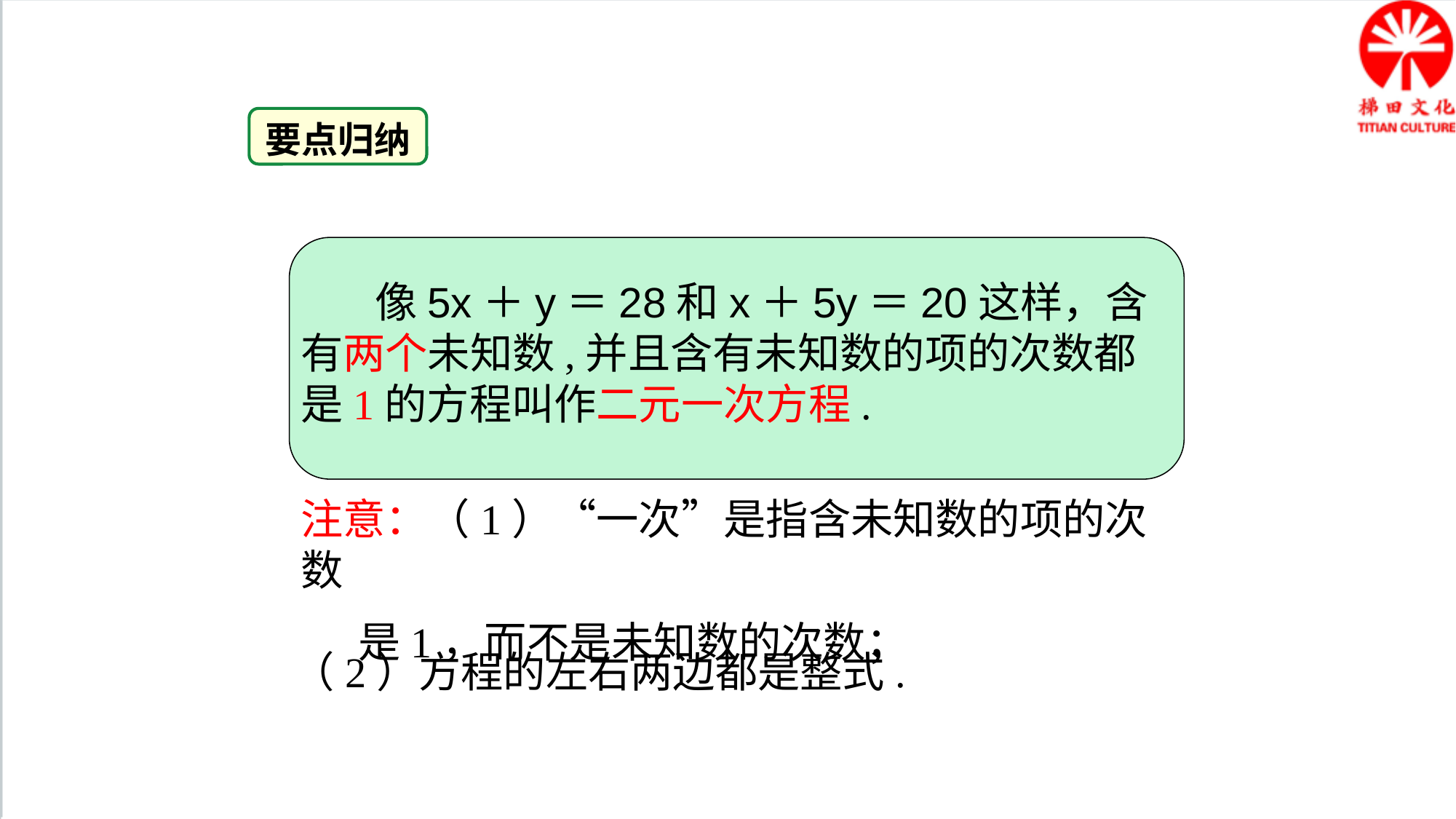

要点归纳

        像5x＋y＝28和x＋5y＝20这样，含有两个未知数,并且含有未知数的项的次数都是1的方程叫作二元一次方程.

注意：（1）“一次”是指含未知数的项的次数
     是1，而不是未知数的次数；
（2）方程的左右两边都是整式.